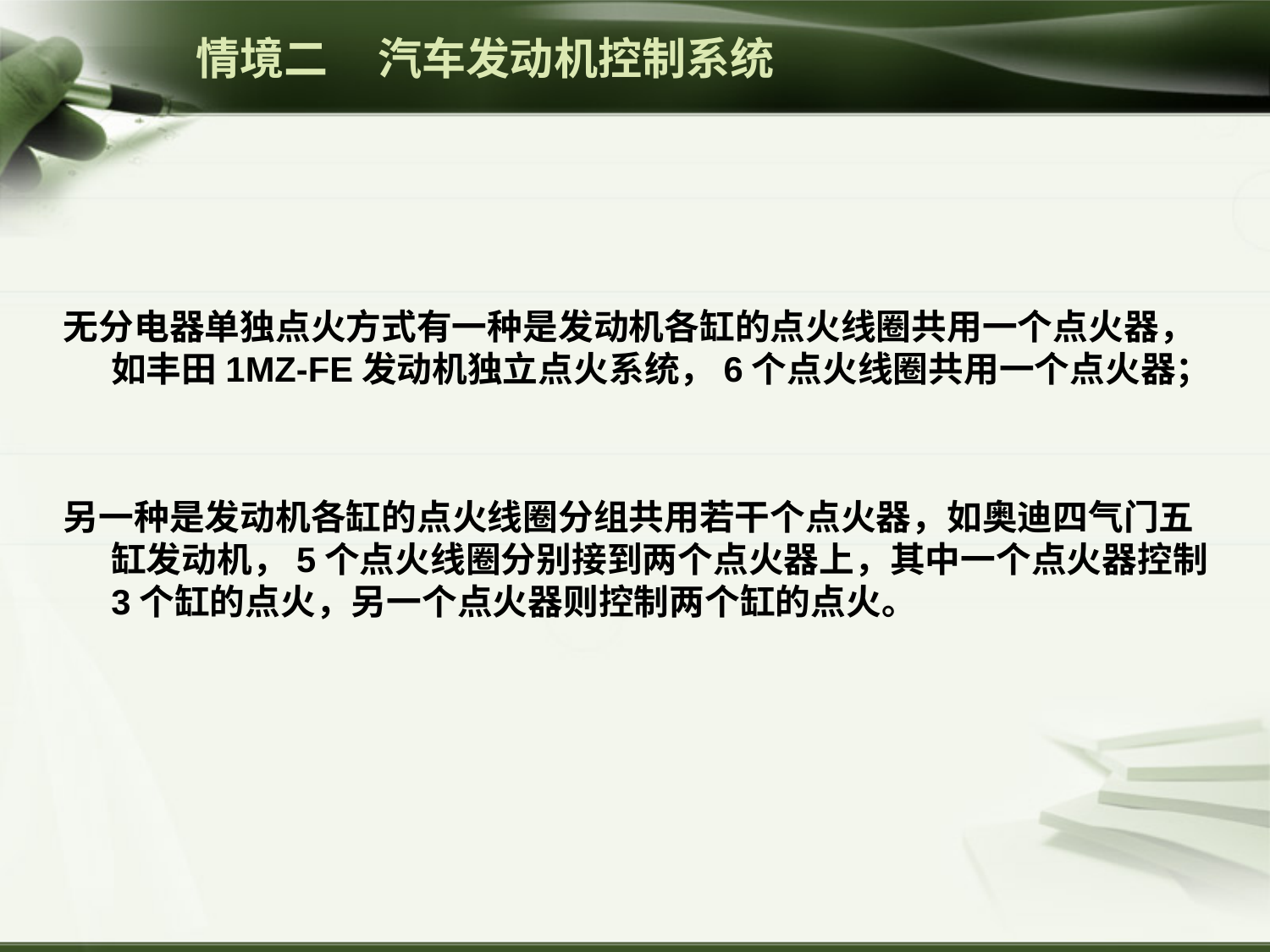

情境二     汽车发动机控制系统

无分电器单独点火方式有一种是发动机各缸的点火线圈共用一个点火器，如丰田1MZ-FE发动机独立点火系统，6个点火线圈共用一个点火器；

另一种是发动机各缸的点火线圈分组共用若干个点火器，如奥迪四气门五缸发动机，5个点火线圈分别接到两个点火器上，其中一个点火器控制3个缸的点火，另一个点火器则控制两个缸的点火。